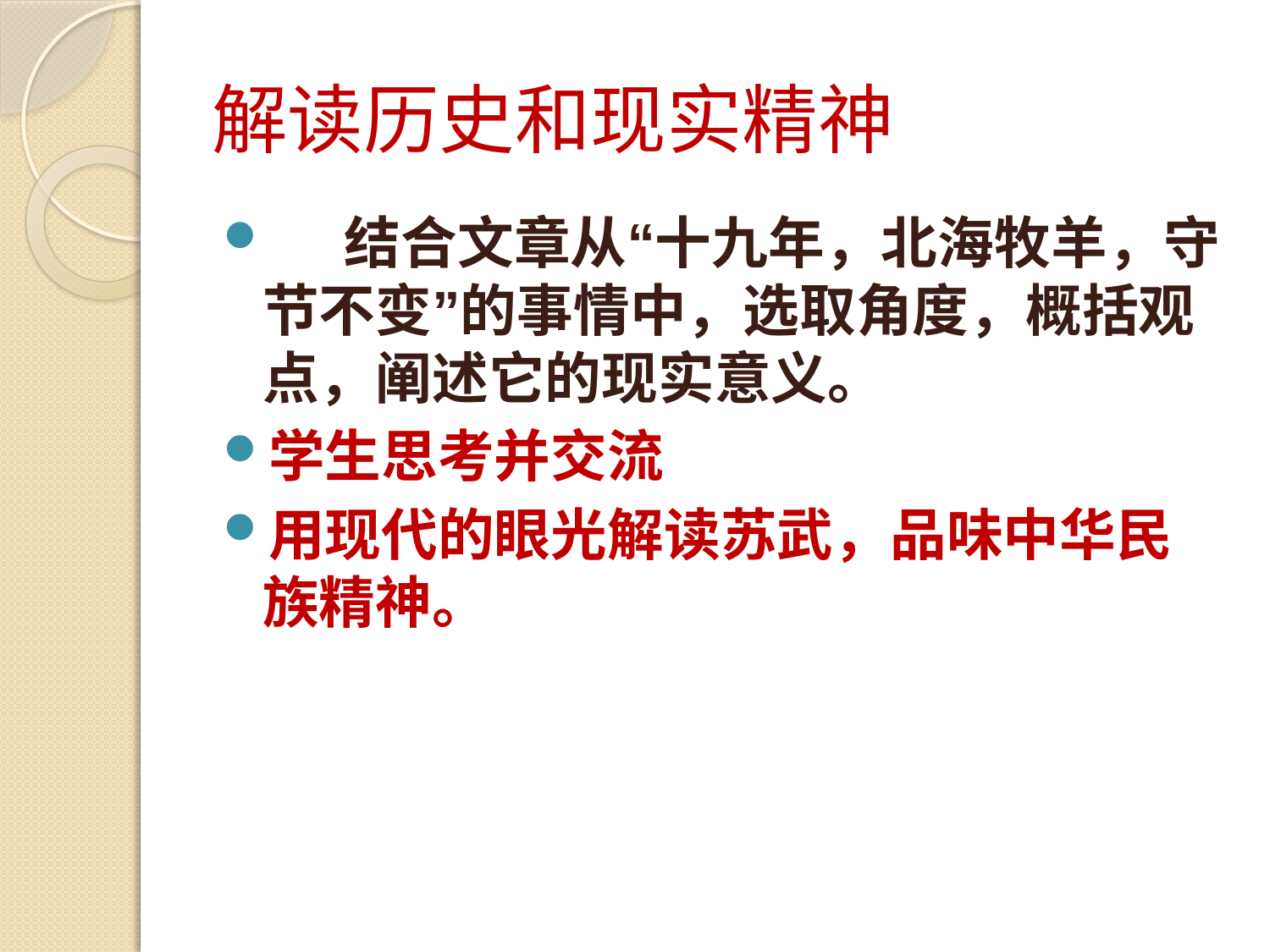

# 解读历史和现实精神
    结合文章从“十九年，北海牧羊，守节不变”的事情中，选取角度，概括观点，阐述它的现实意义。
学生思考并交流
用现代的眼光解读苏武，品味中华民族精神。